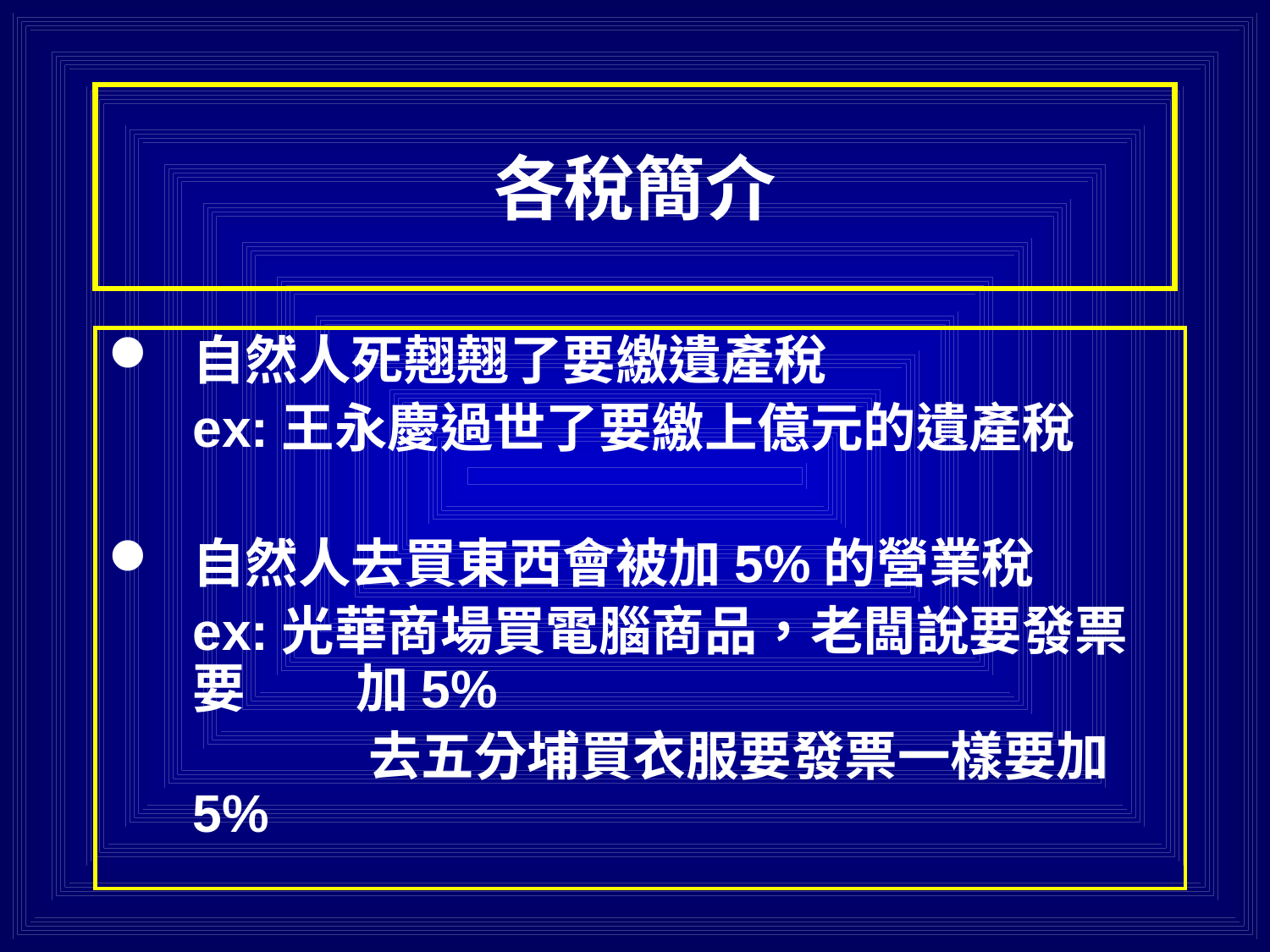

# 各稅簡介
自然人死翹翹了要繳遺產稅
	ex:王永慶過世了要繳上億元的遺產稅

自然人去買東西會被加5%的營業稅
	ex:光華商場買電腦商品，老闆說要發票要	   加5%
		   去五分埔買衣服要發票一樣要加5%